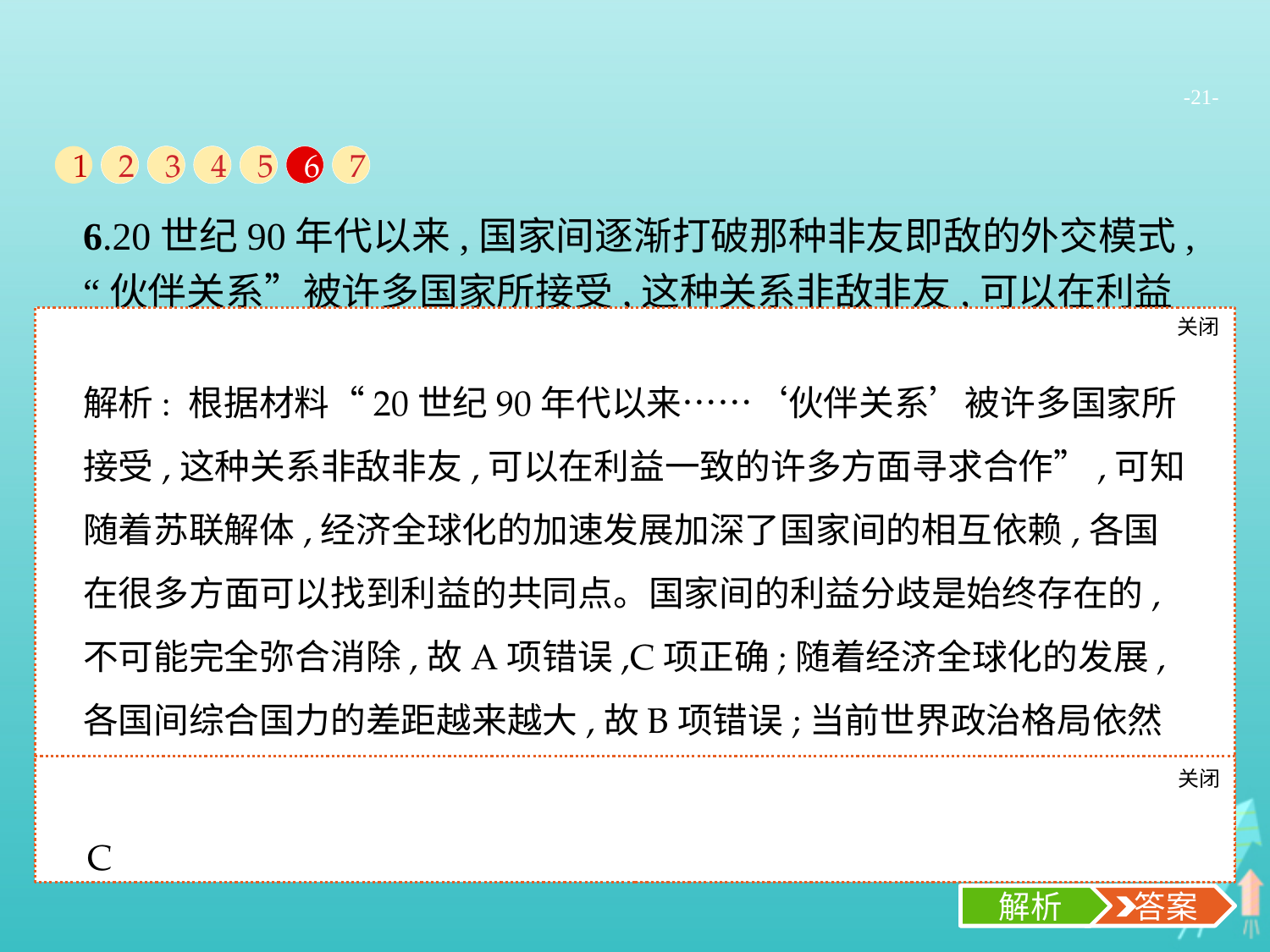

-21-
1
2
3
4
5
6
7
6.20世纪90年代以来,国家间逐渐打破那种非友即敌的外交模式,“伙伴关系”被许多国家所接受,这种关系非敌非友,可以在利益一致的许多方面寻求合作。这反映了(　　)
A.多极化发展趋势弥合了国家间的利益分歧
B.国家间综合国力差距逐步缩小
C.经济全球化加深了国家间的相互依赖
D.多极化的国际关系格局已形成

关闭
解析

解析: 根据材料“20世纪90年代以来……‘伙伴关系’被许多国家所接受,这种关系非敌非友,可以在利益一致的许多方面寻求合作”,可知随着苏联解体,经济全球化的加速发展加深了国家间的相互依赖,各国在很多方面可以找到利益的共同点。国家间的利益分歧是始终存在的,不可能完全弥合消除,故A项错误,C项正确;随着经济全球化的发展,各国间综合国力的差距越来越大,故B项错误;当前世界政治格局依然呈现多极化的发展趋势,并没有形成多极化格局,故D项错误。

关闭
解析
  答案

C
解析
  答案